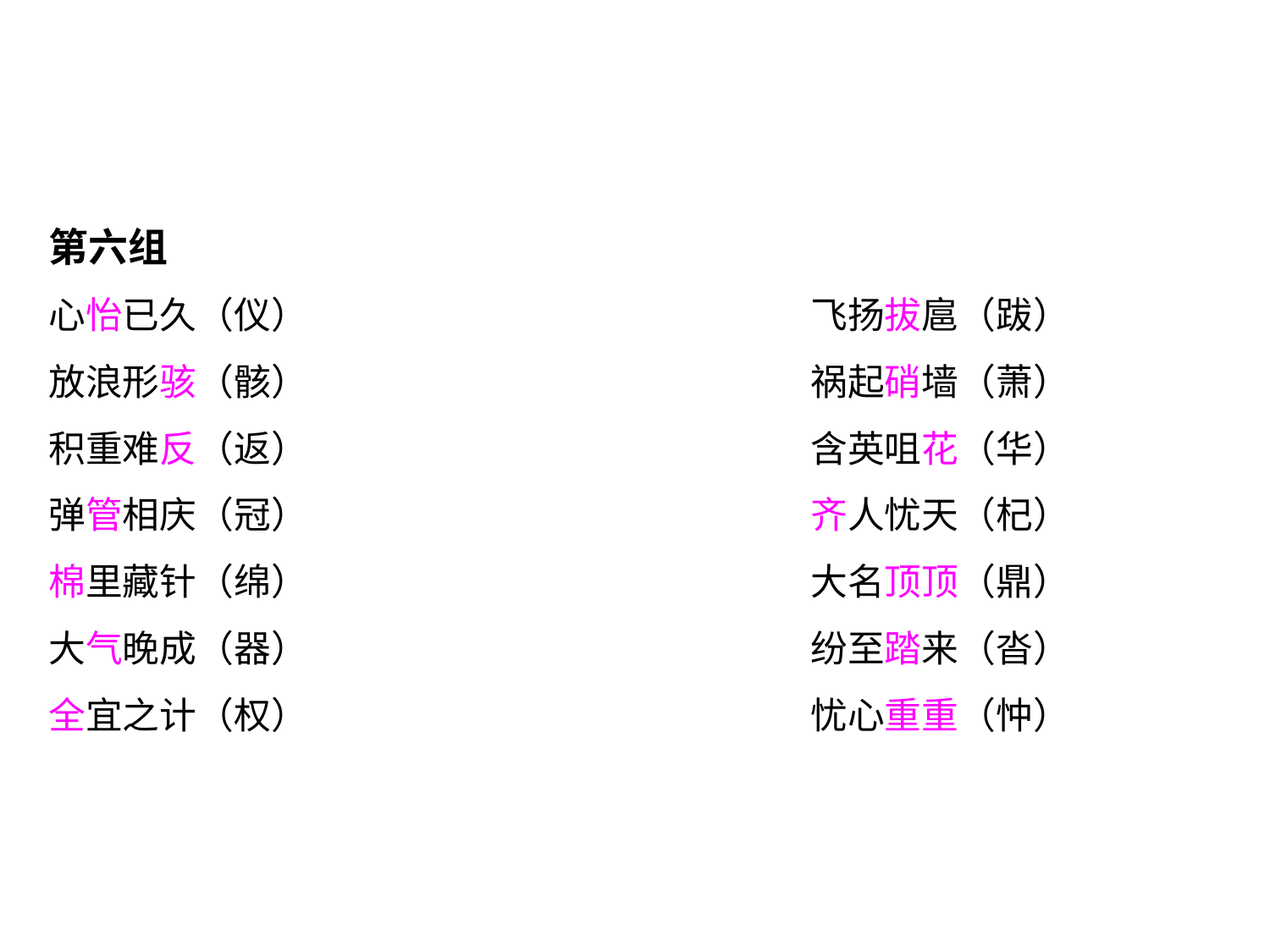

第六组
心怡已久（仪）				飞扬拔扈（跋）
放浪形骇（骸）				祸起硝墙（萧）
积重难反（返）				含英咀花（华）
弹管相庆（冠）				齐人忧天（杞）
棉里藏针（绵）				大名顶顶（鼎）
大气晚成（器）				纷至踏来（沓）
全宜之计（权）				忧心重重（忡）